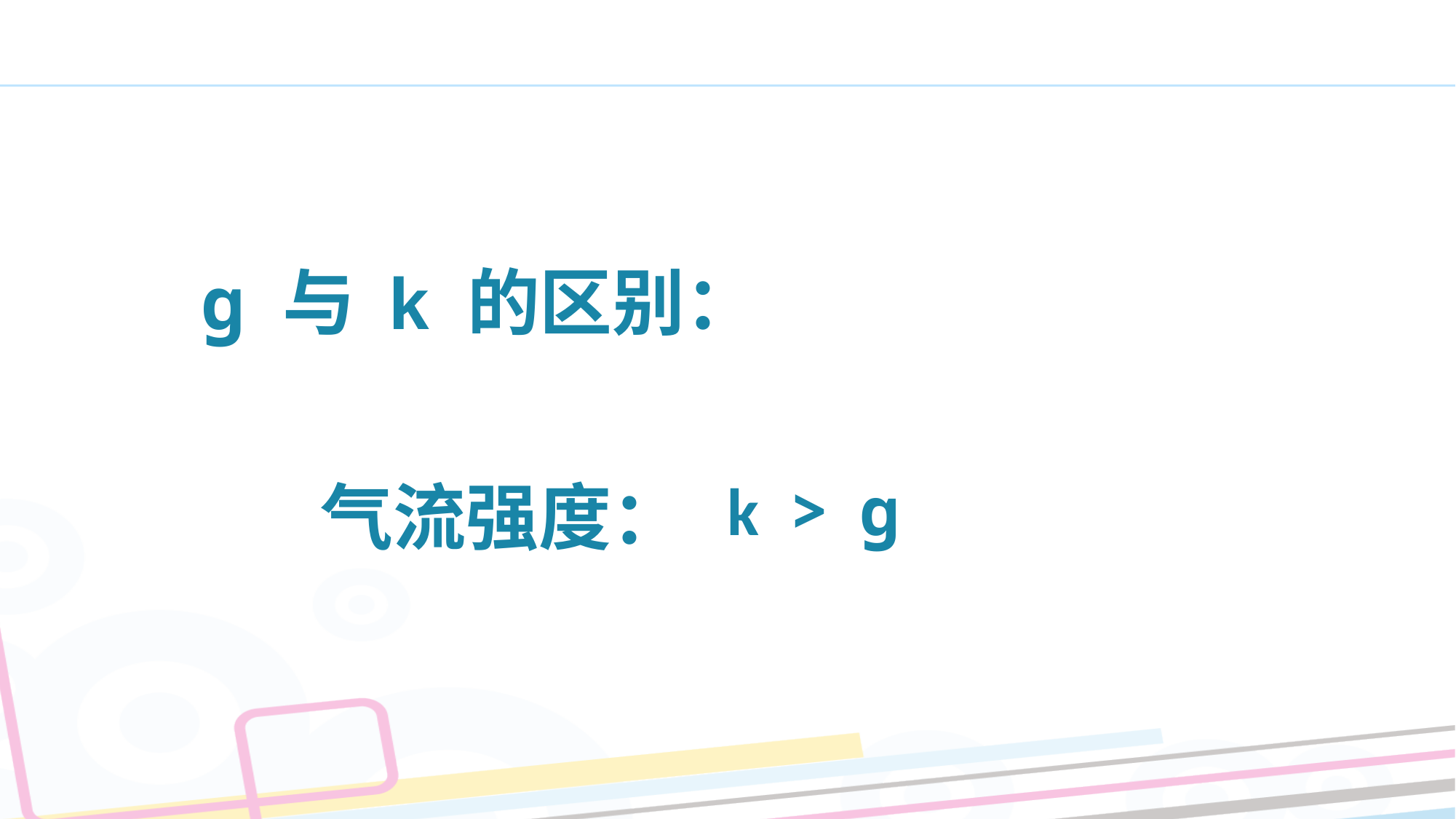

ɡ 与 k 的区别：

        气流强度：
k  >  ɡ